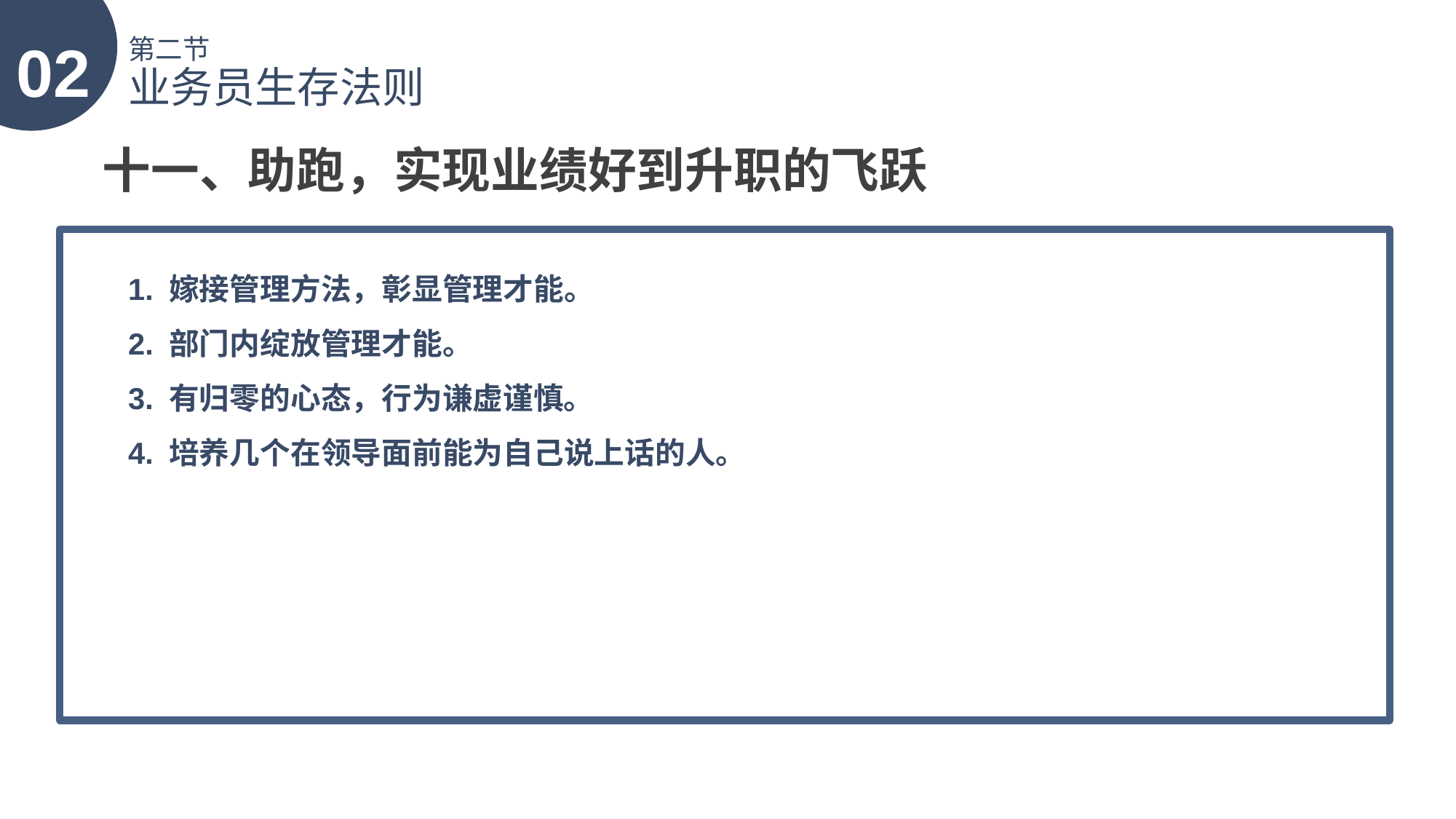

02
第二节
业务员生存法则
十一、助跑，实现业绩好到升职的飞跃

1. 嫁接管理方法，彰显管理才能。
2. 部门内绽放管理才能。
3. 有归零的心态，行为谦虚谨慎。
4. 培养几个在领导面前能为自己说上话的人。